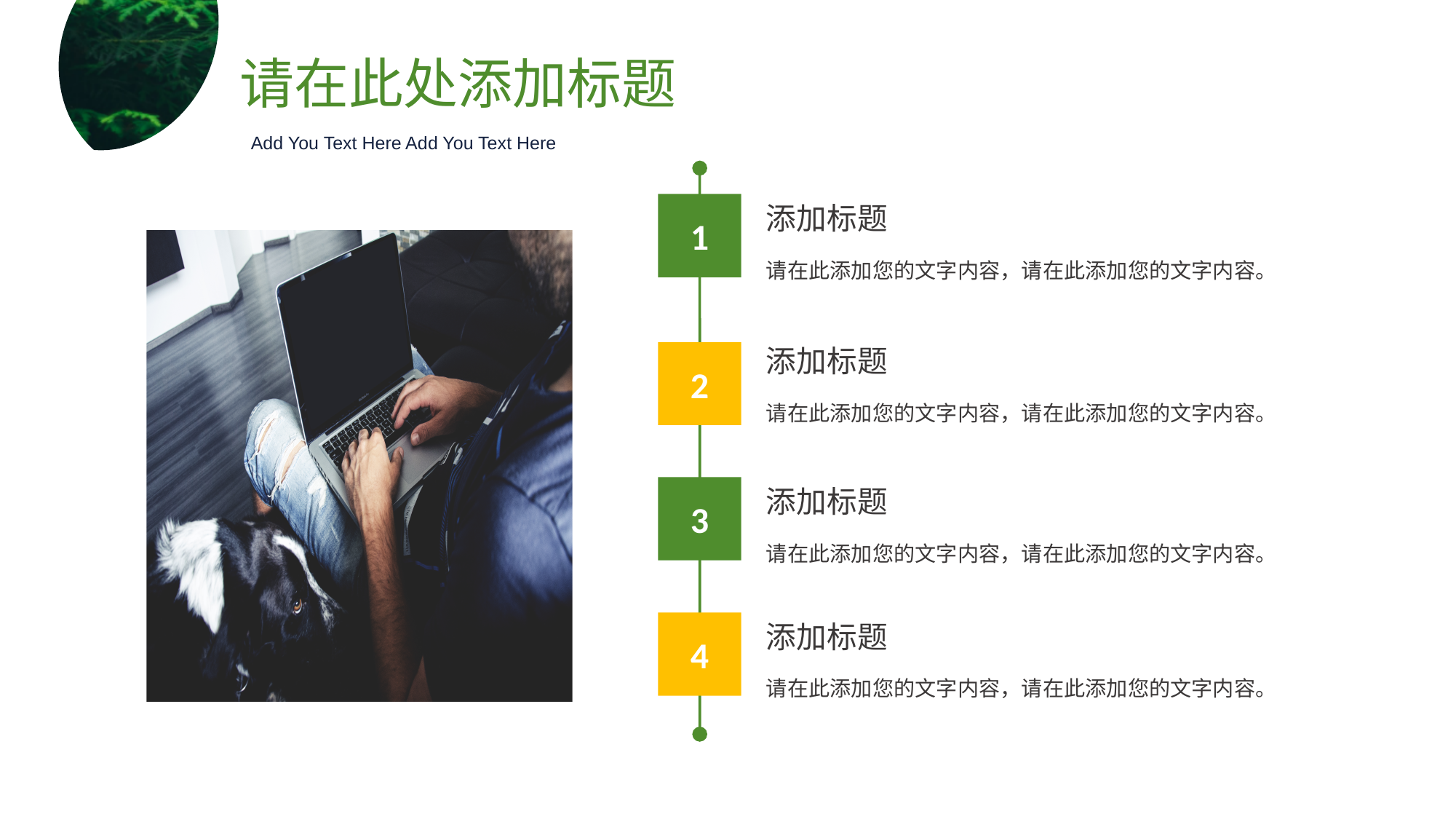

请在此处添加标题
Add You Text Here Add You Text Here

1
添加标题
请在此添加您的文字内容，请在此添加您的文字内容。

添加标题
请在此添加您的文字内容，请在此添加您的文字内容。
2
3
添加标题
请在此添加您的文字内容，请在此添加您的文字内容。
4
添加标题
请在此添加您的文字内容，请在此添加您的文字内容。